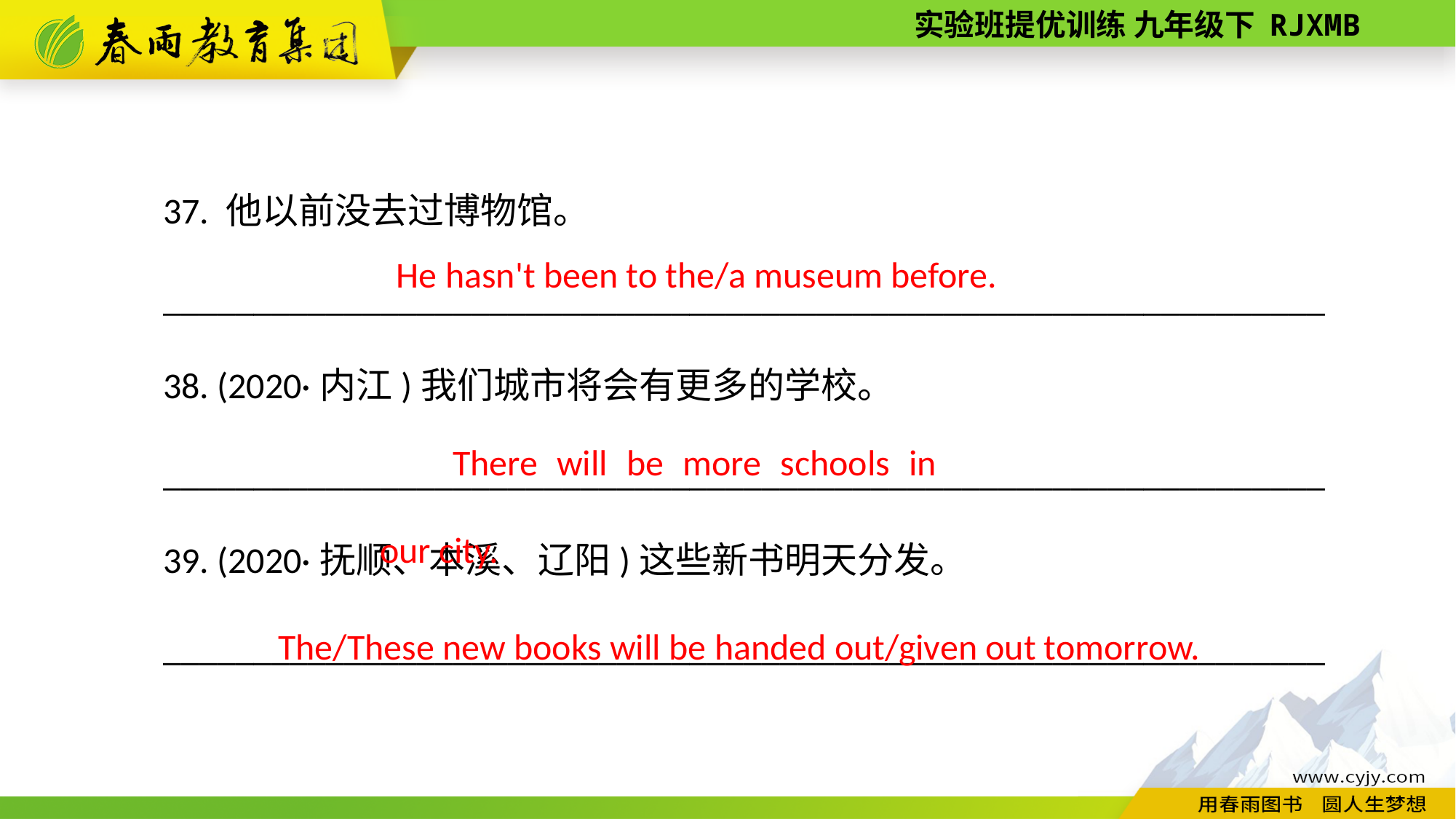

37. 他以前没去过博物馆。
________________________________________________________________
38. (2020·内江)我们城市将会有更多的学校。
________________________________________________________________
39. (2020·抚顺、本溪、辽阳)这些新书明天分发。
________________________________________________________________
He hasn't been to the/a museum before.
There will be more schools in our city.
 The/These new books will be handed out/given out tomorrow.